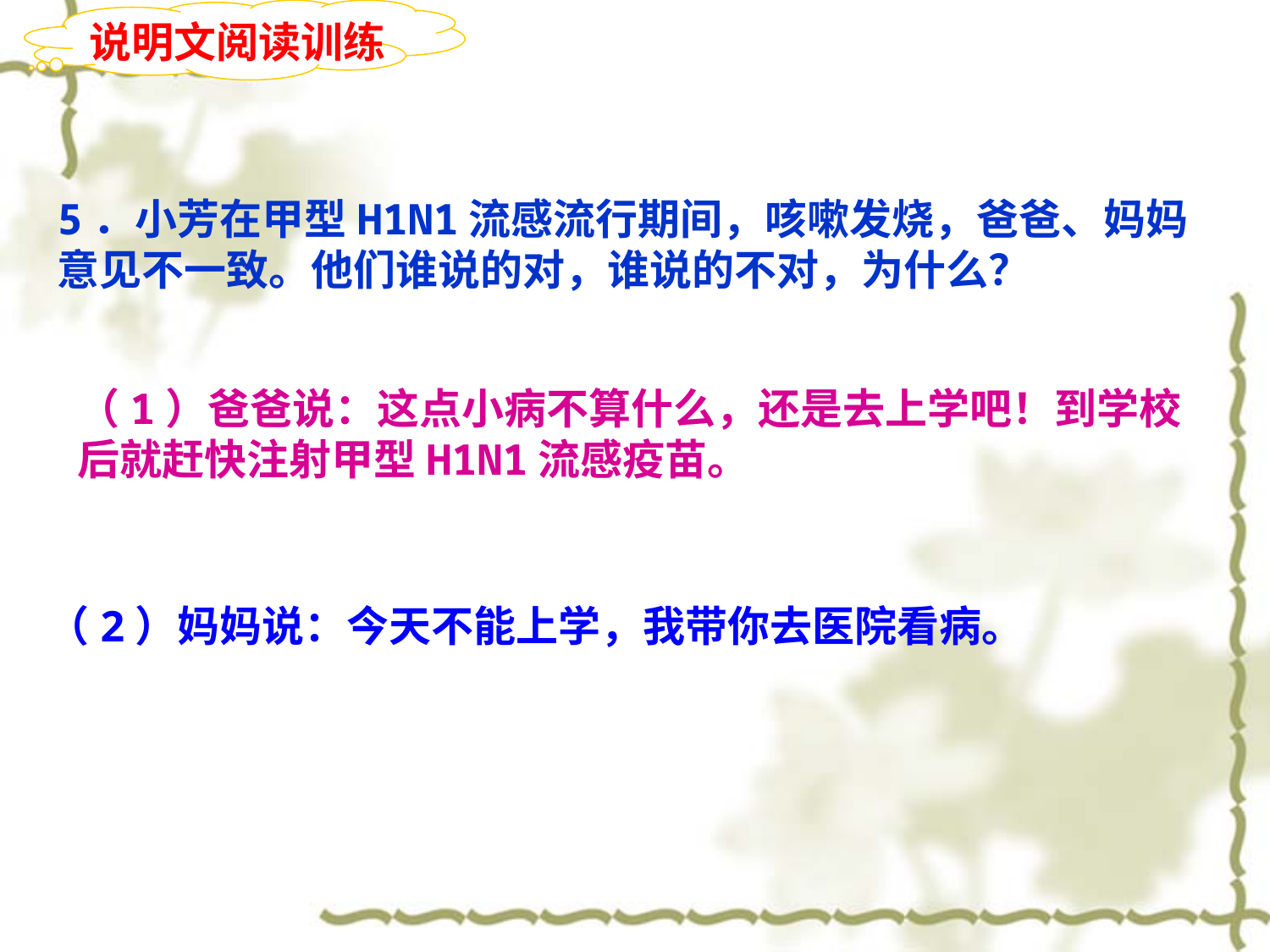

说明文阅读训练
5．小芳在甲型H1N1流感流行期间，咳嗽发烧，爸爸、妈妈意见不一致。他们谁说的对，谁说的不对，为什么？
（1）爸爸说：这点小病不算什么，还是去上学吧！到学校后就赶快注射甲型H1N1流感疫苗。

（2）妈妈说：今天不能上学，我带你去医院看病。